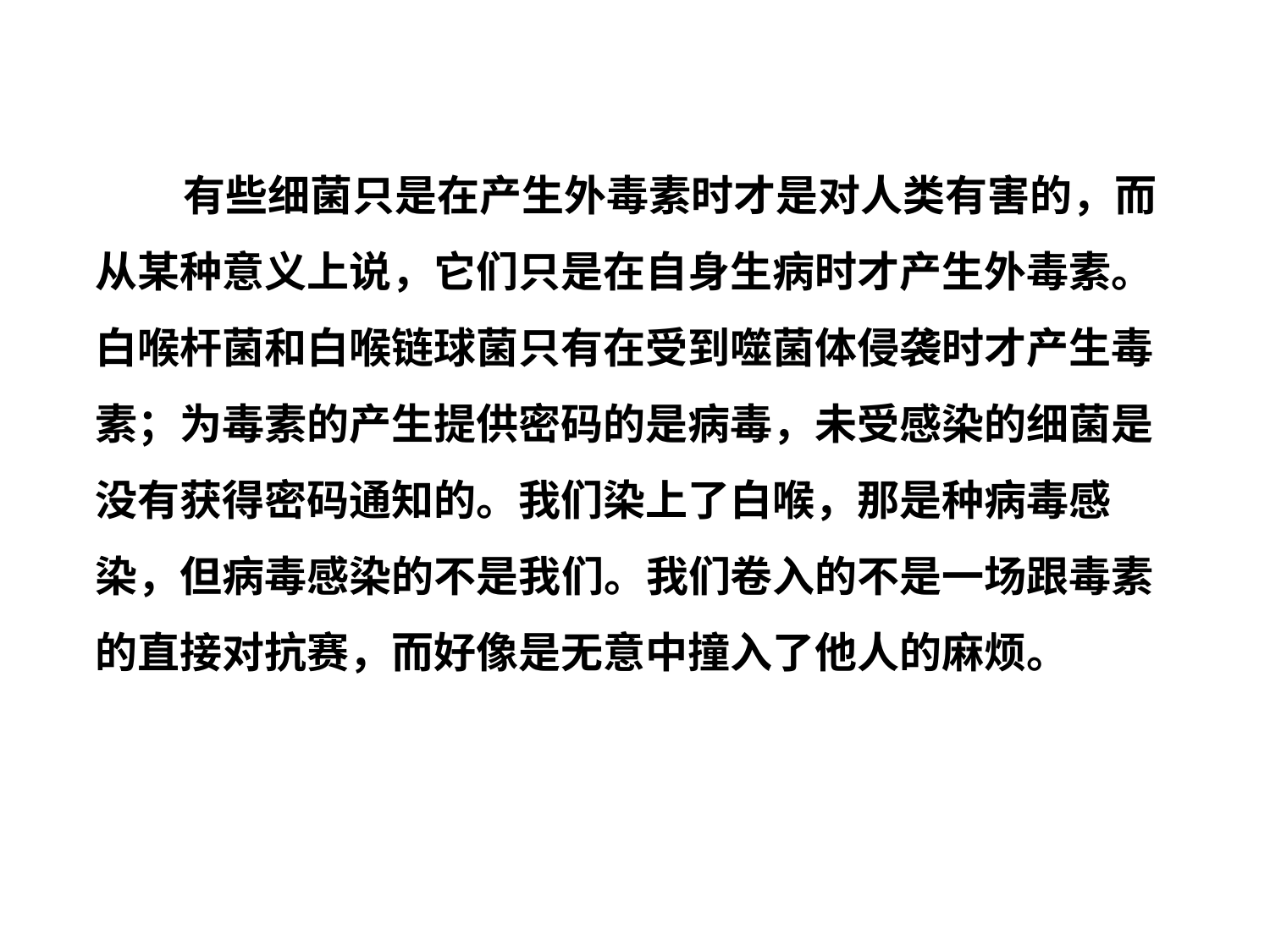

有些细菌只是在产生外毒素时才是对人类有害的，而从某种意义上说，它们只是在自身生病时才产生外毒素。白喉杆菌和白喉链球菌只有在受到噬菌体侵袭时才产生毒素；为毒素的产生提供密码的是病毒，未受感染的细菌是没有获得密码通知的。我们染上了白喉，那是种病毒感染，但病毒感染的不是我们。我们卷入的不是一场跟毒素的直接对抗赛，而好像是无意中撞入了他人的麻烦。